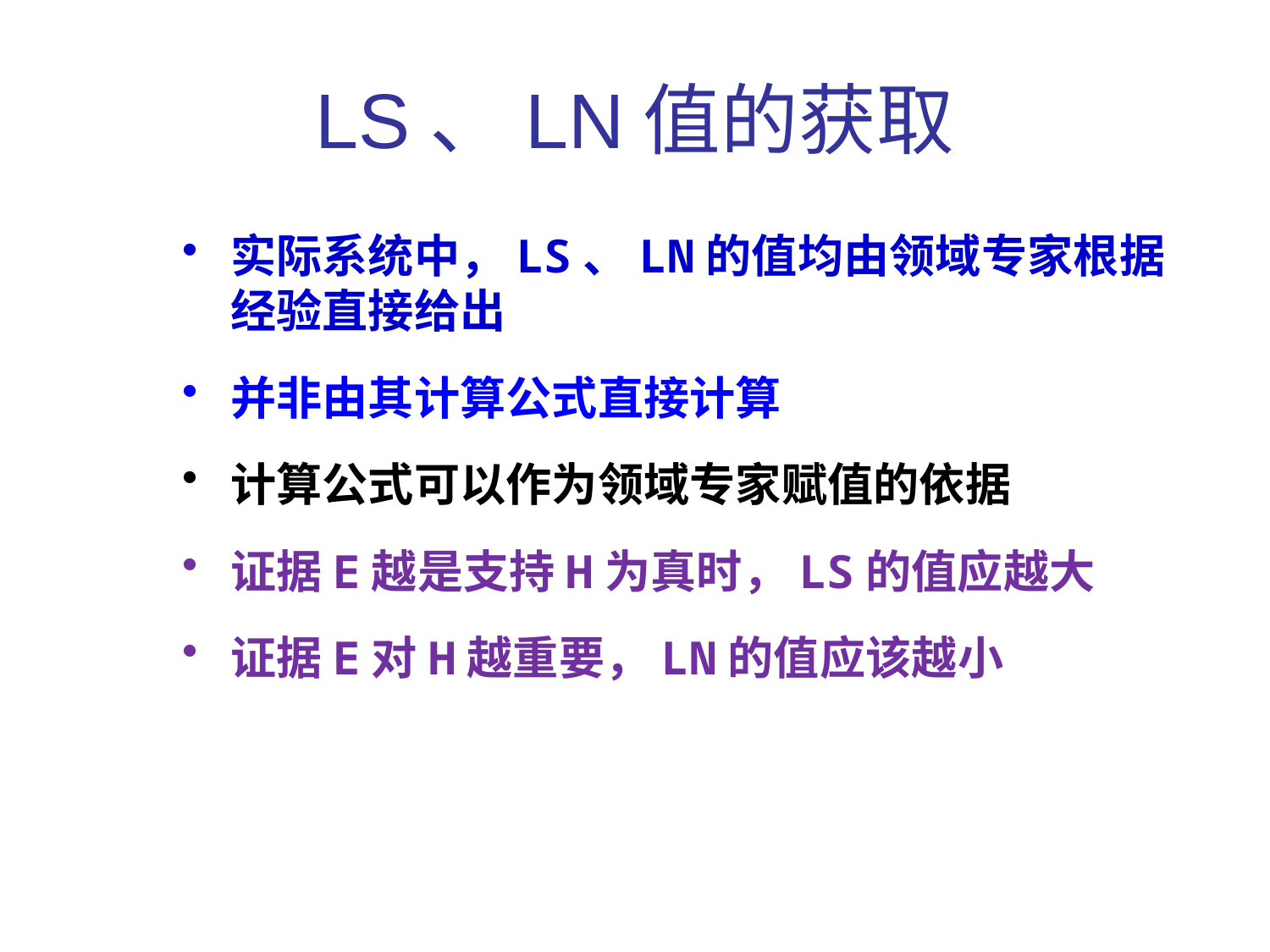

# LS、LN值的获取
实际系统中，LS、LN的值均由领域专家根据经验直接给出
并非由其计算公式直接计算
计算公式可以作为领域专家赋值的依据
证据E越是支持H为真时，LS的值应越大
证据E对H越重要，LN的值应该越小